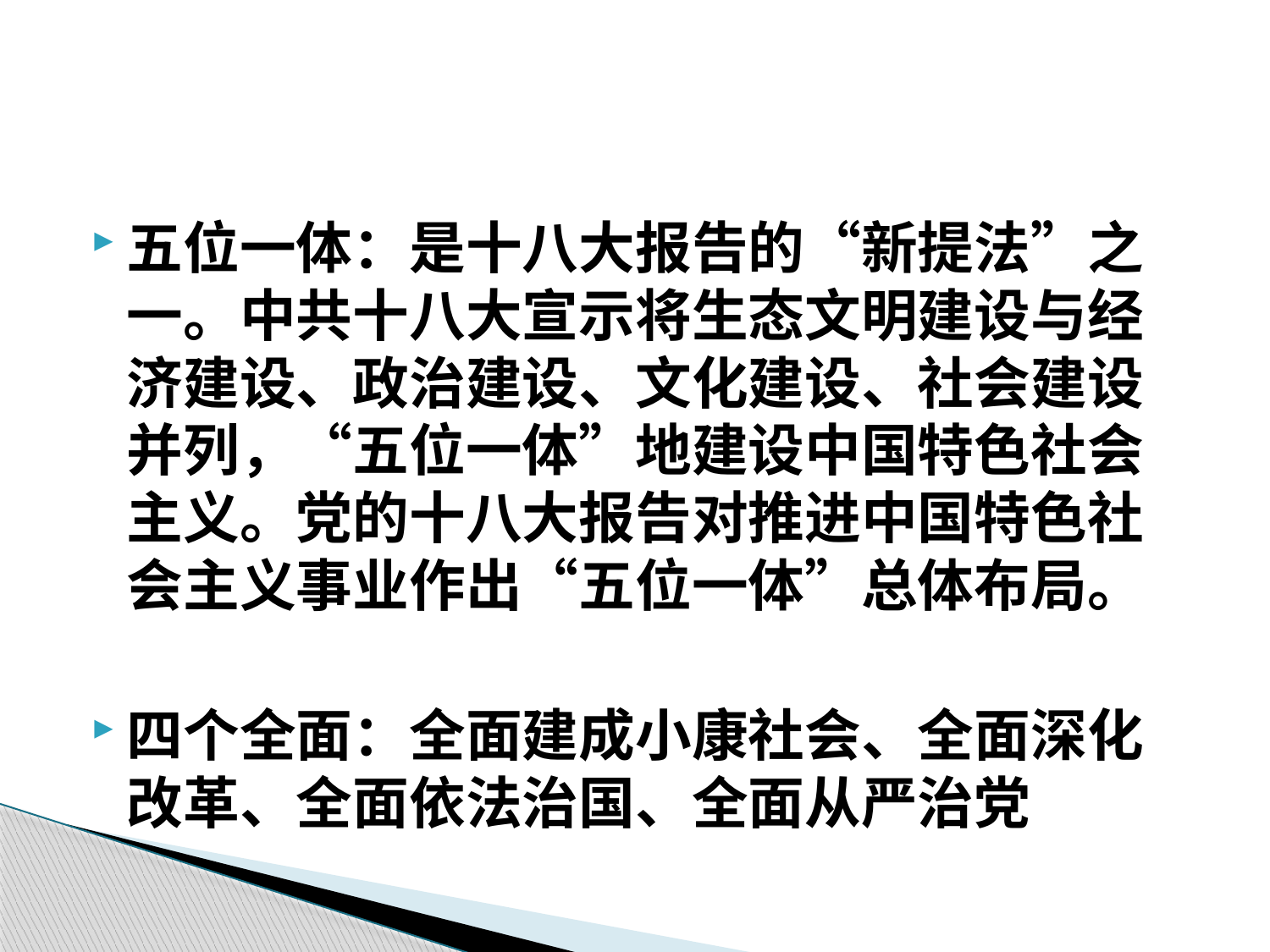

#
五位一体：是十八大报告的“新提法”之一。中共十八大宣示将生态文明建设与经济建设、政治建设、文化建设、社会建设并列，“五位一体”地建设中国特色社会主义。党的十八大报告对推进中国特色社会主义事业作出“五位一体”总体布局。

四个全面：全面建成小康社会、全面深化改革、全面依法治国、全面从严治党